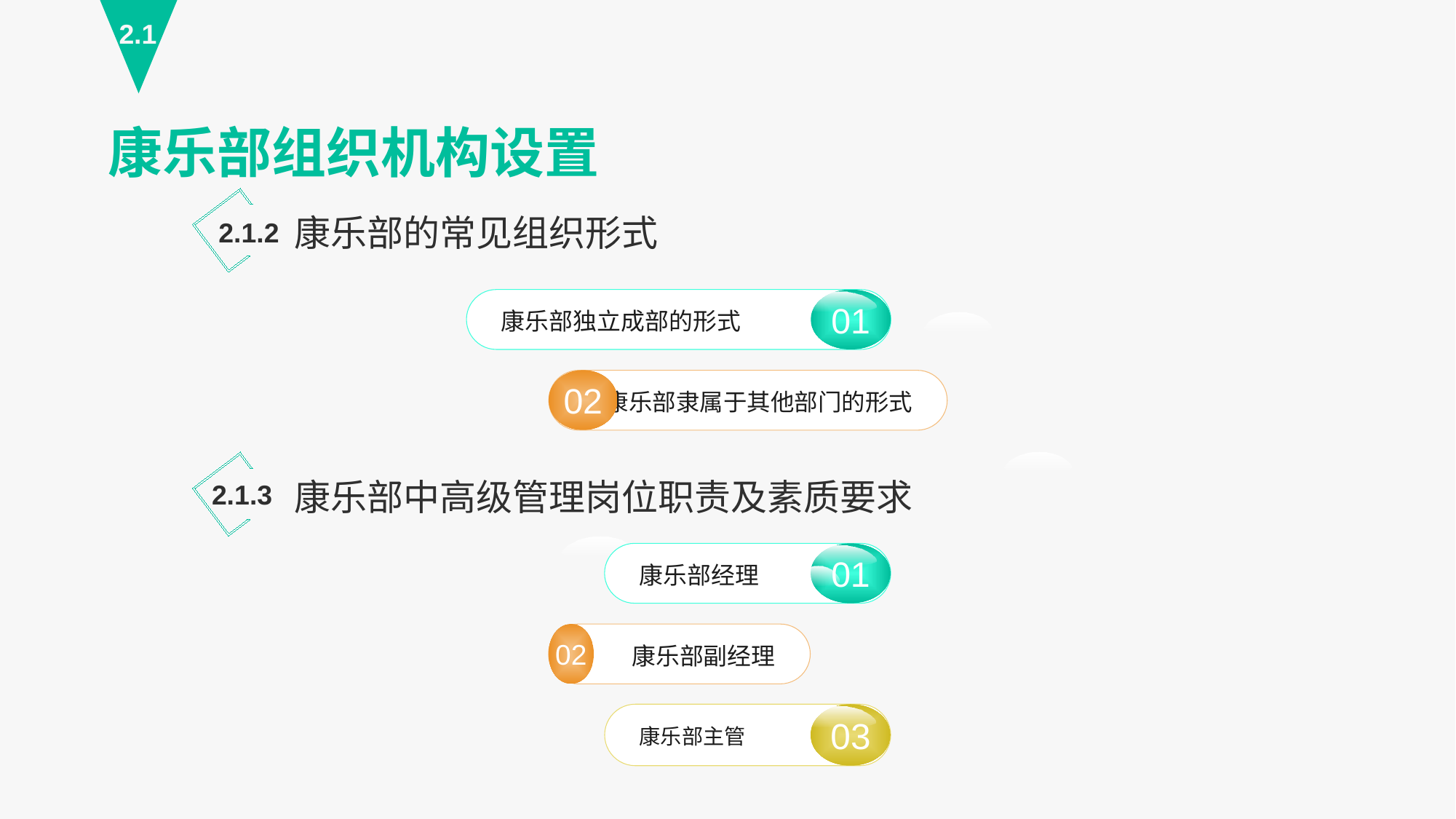

2.1
康乐部组织机构设置

康乐部的常见组织形式
2.1.2

01
康乐部独立成部的形式

02
康乐部隶属于其他部门的形式

康乐部中高级管理岗位职责及素质要求
2.1.3

康乐部经理
01

02
康乐部副经理

康乐部主管
03